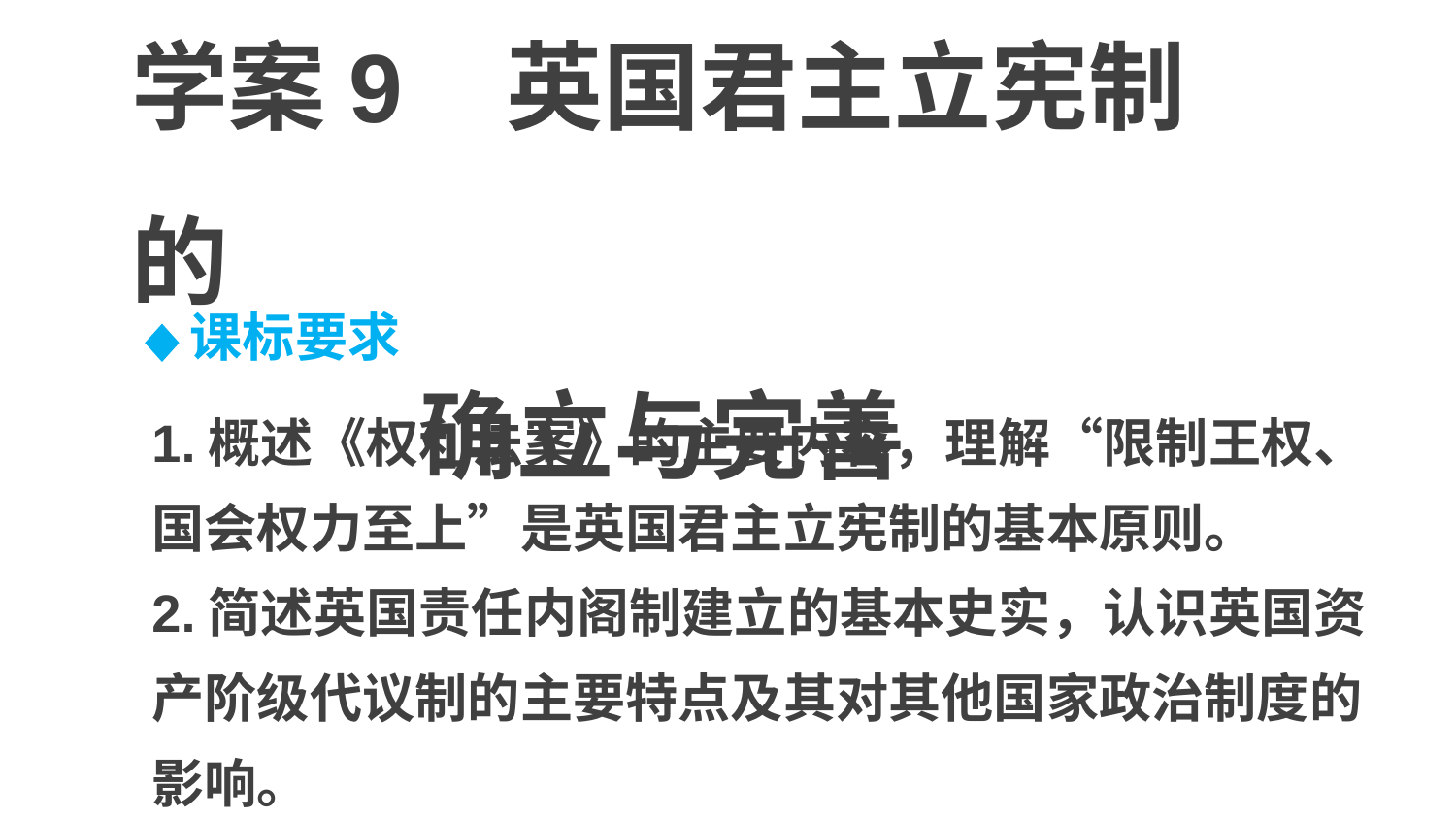

学案9   英国君主立宪制的
            确立与完善
 课标要求

1.概述《权利法案》的主要内容，理解“限制王权、国会权力至上”是英国君主立宪制的基本原则。
2.简述英国责任内阁制建立的基本史实，认识英国资产阶级代议制的主要特点及其对其他国家政治制度的影响。